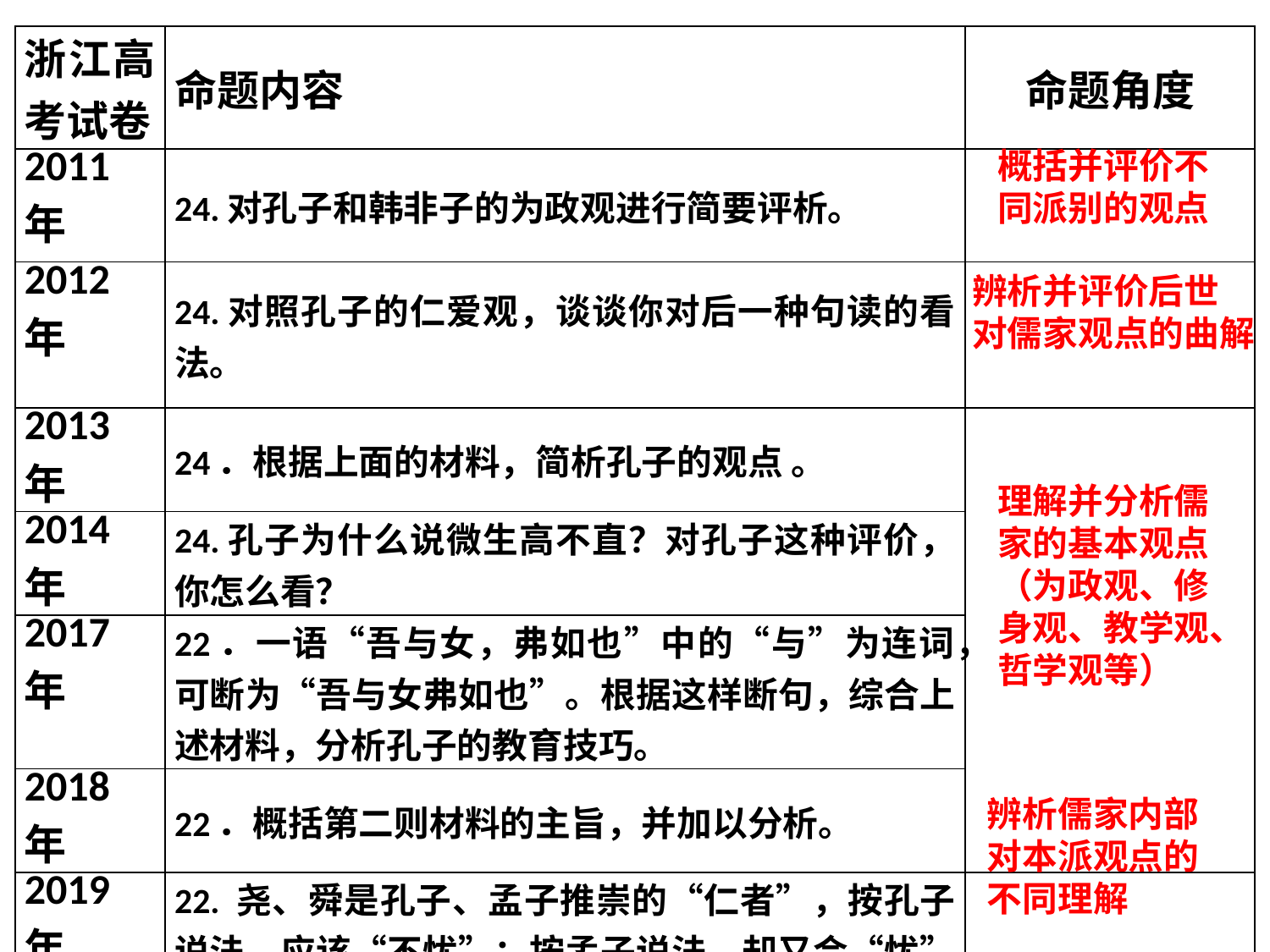

| 浙江高考试卷 | 命题内容 | 命题角度 |
| --- | --- | --- |
| 2011年 | 24.对孔子和韩非子的为政观进行简要评析。 |  |
| 2012年 | 24.对照孔子的仁爱观，谈谈你对后一种句读的看法。 |  |
| 2013年 | 24．根据上面的材料，简析孔子的观点 。 |  |
| 2014年 | 24.孔子为什么说微生高不直？对孔子这种评价，你怎么看？ |  |
| 2017年 | 22．一语“吾与女，弗如也”中的“与”为连词，可断为“吾与女弗如也”。根据这样断句，综合上述材料，分析孔子的教育技巧。 |  |
| 2018年 | 22．概括第二则材料的主旨，并加以分析。 |  |
| 2019年 | 22. 尧、舜是孔子、孟子推崇的“仁者”，按孔子说法，应该“不忧”；按孟子说法，却又会“忧”。根据材料，简述孔子、孟子这么说的原因。 |  |
概括并评价不同派别的观点
辨析并评价后世
对儒家观点的曲解
理解并分析儒家的基本观点（为政观、修身观、教学观、哲学观等）
辨析儒家内部对本派观点的不同理解